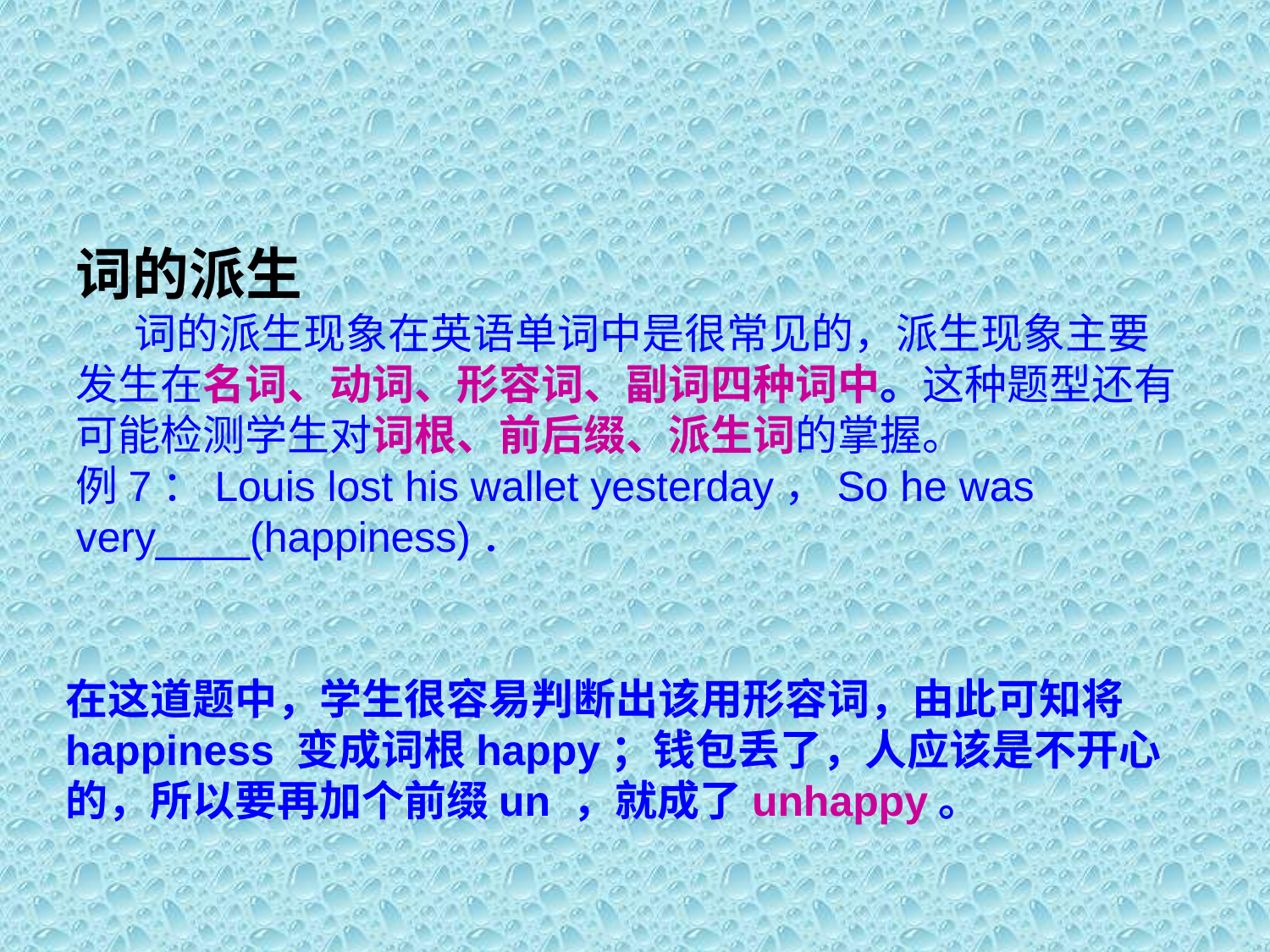

词的派生
       词的派生现象在英语单词中是很常见的，派生现象主要发生在名词、动词、形容词、副词四种词中。这种题型还有可能检测学生对词根、前后缀、派生词的掌握。
例7：Louis lost his wallet yesterday，So he was very____(happiness)．

在这道题中，学生很容易判断出该用形容词，由此可知将happiness 变成词根happy；钱包丢了，人应该是不开心的，所以要再加个前缀un ，就成了unhappy。